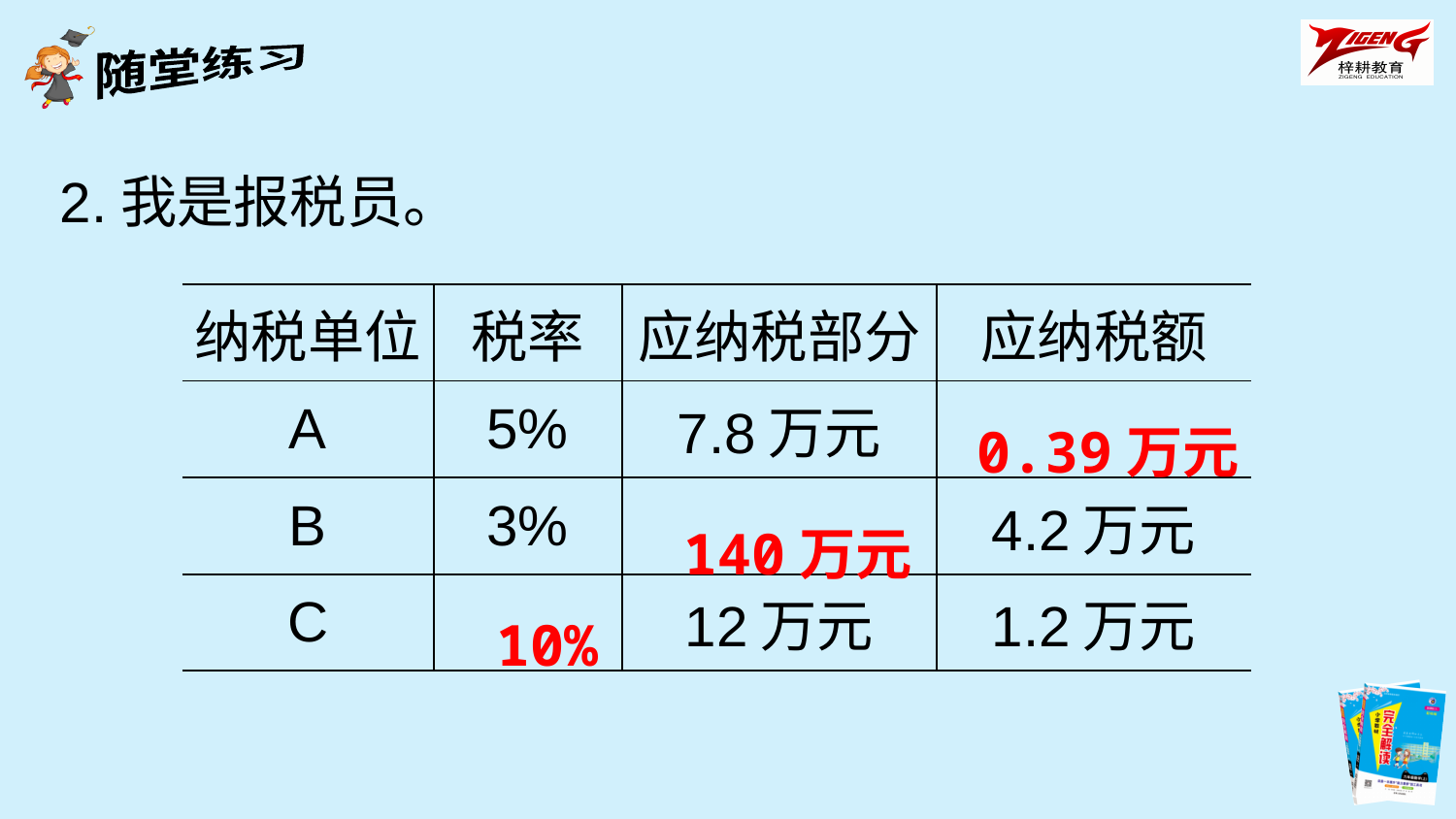

2.我是报税员。
| 纳税单位 | 税率 | 应纳税部分 | 应纳税额 |
| --- | --- | --- | --- |
| A | 5% | 7.8万元 |  |
| B | 3% |  | 4.2万元 |
| C |  | 12万元 | 1.2万元 |
0.39万元
140万元
10%